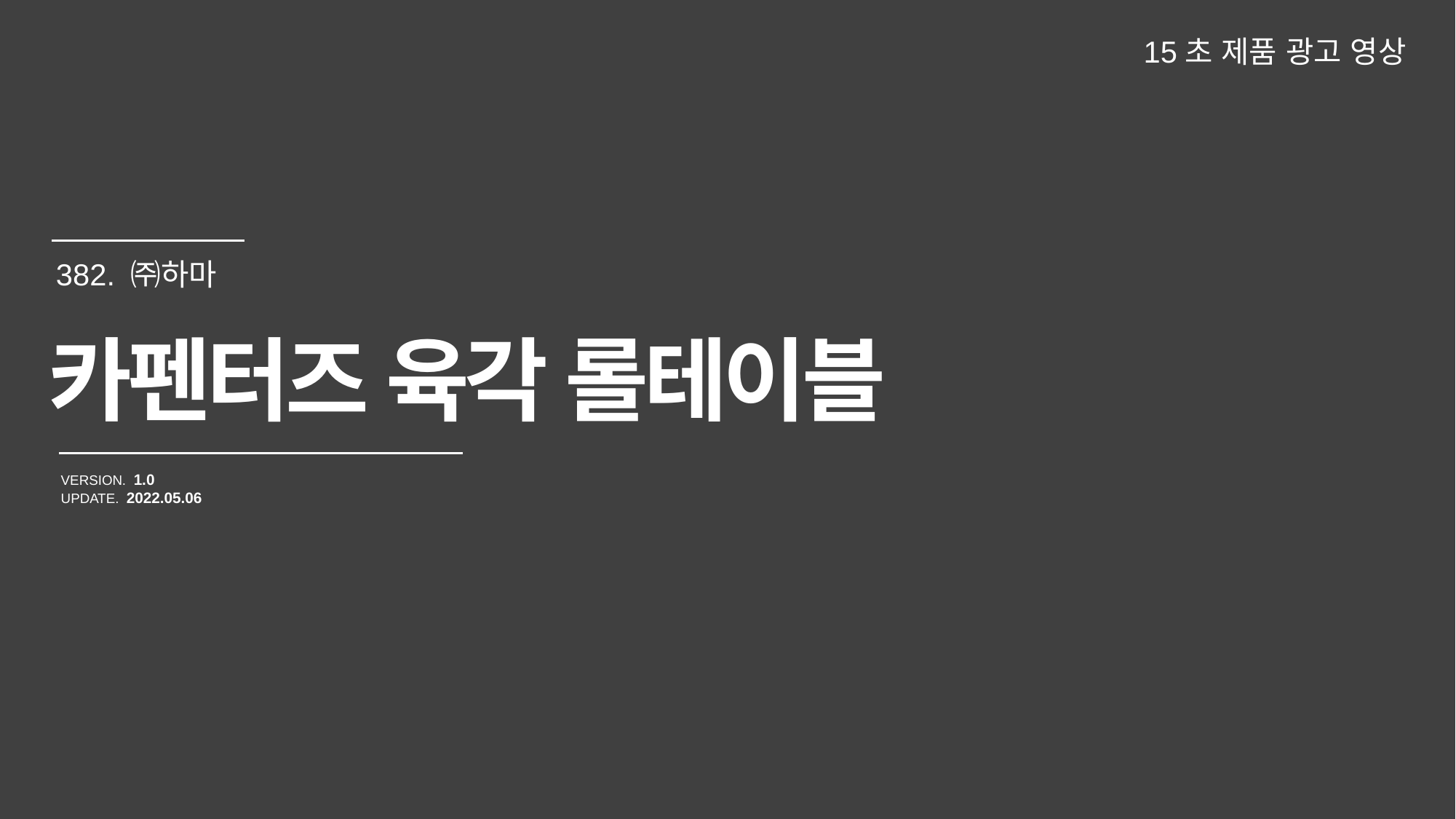

15초 제품 광고 영상
카펜터즈 육각 롤테이블
VERSION.  1.0
UPDATE.  2022.05.06

382. ㈜하마